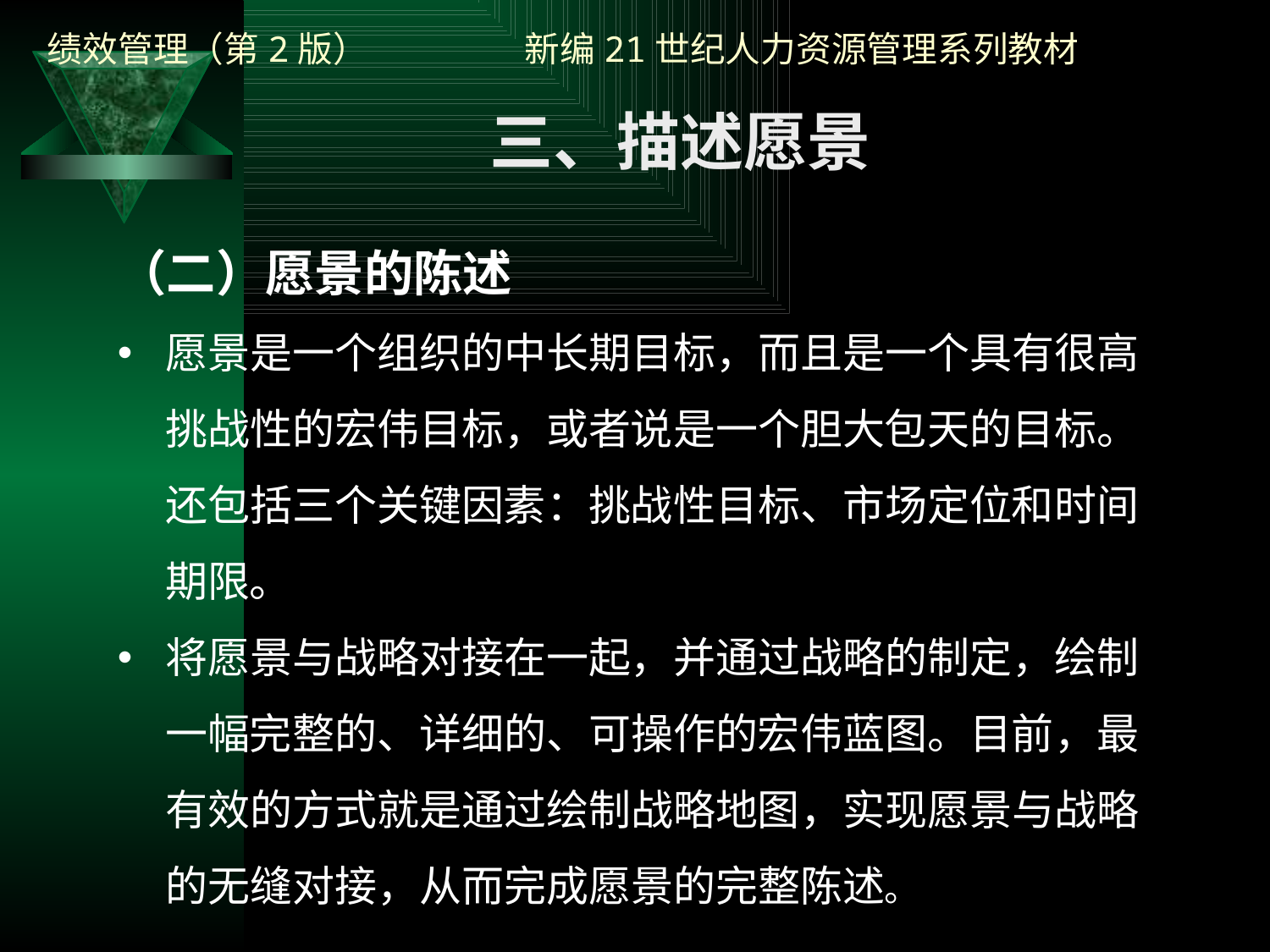

三、描述愿景
（二）愿景的陈述
愿景是一个组织的中长期目标，而且是一个具有很高挑战性的宏伟目标，或者说是一个胆大包天的目标。还包括三个关键因素：挑战性目标、市场定位和时间期限。
将愿景与战略对接在一起，并通过战略的制定，绘制一幅完整的、详细的、可操作的宏伟蓝图。目前，最有效的方式就是通过绘制战略地图，实现愿景与战略的无缝对接，从而完成愿景的完整陈述。